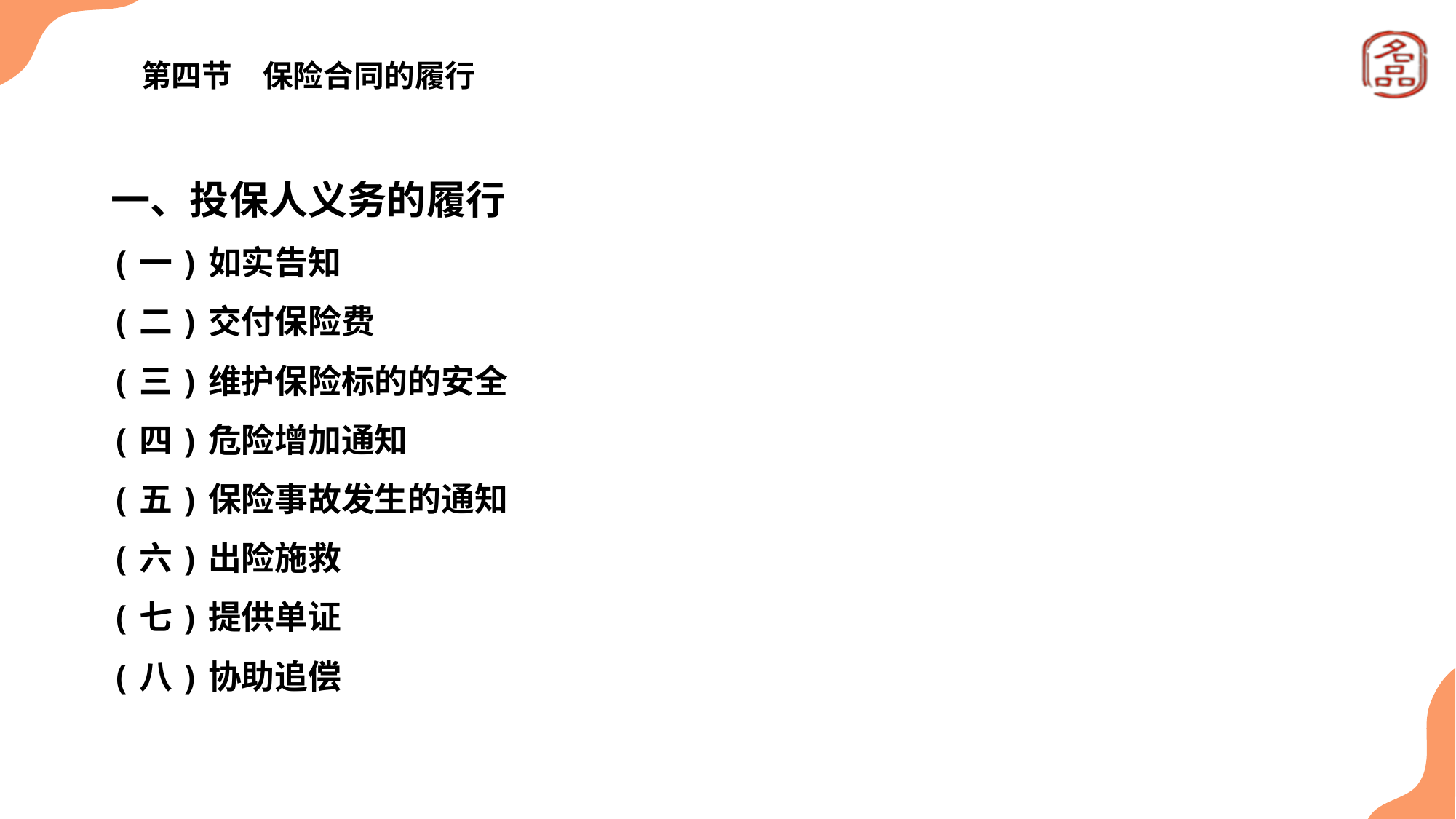

# 第四节　保险合同的履行
一、投保人义务的履行
(一)如实告知
(二)交付保险费
(三)维护保险标的的安全
(四)危险增加通知
(五)保险事故发生的通知
(六)出险施救
(七)提供单证
(八)协助追偿